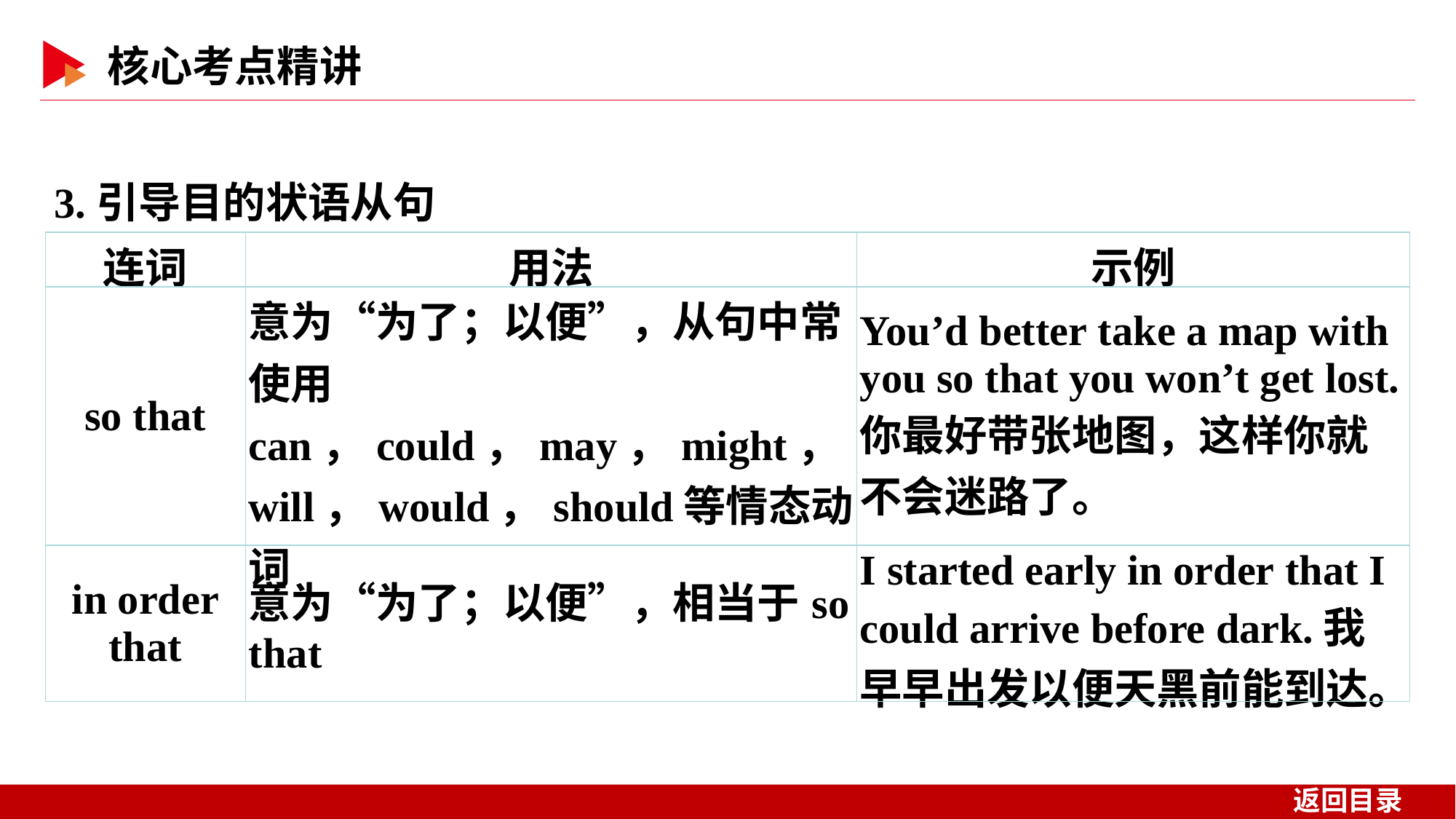

3.引导目的状语从句
| 连词 | 用法 | 示例 |
| --- | --- | --- |
| so that | 意为“为了；以便”，从句中常使用can，could，may，might，will，would，should等情态动词 | You’d better take a map with you so that you won’t get lost.你最好带张地图，这样你就不会迷路了。 |
| in order that | 意为“为了；以便”，相当于so that | I started early in order that I could arrive before dark.我早早出发以便天黑前能到达。 |